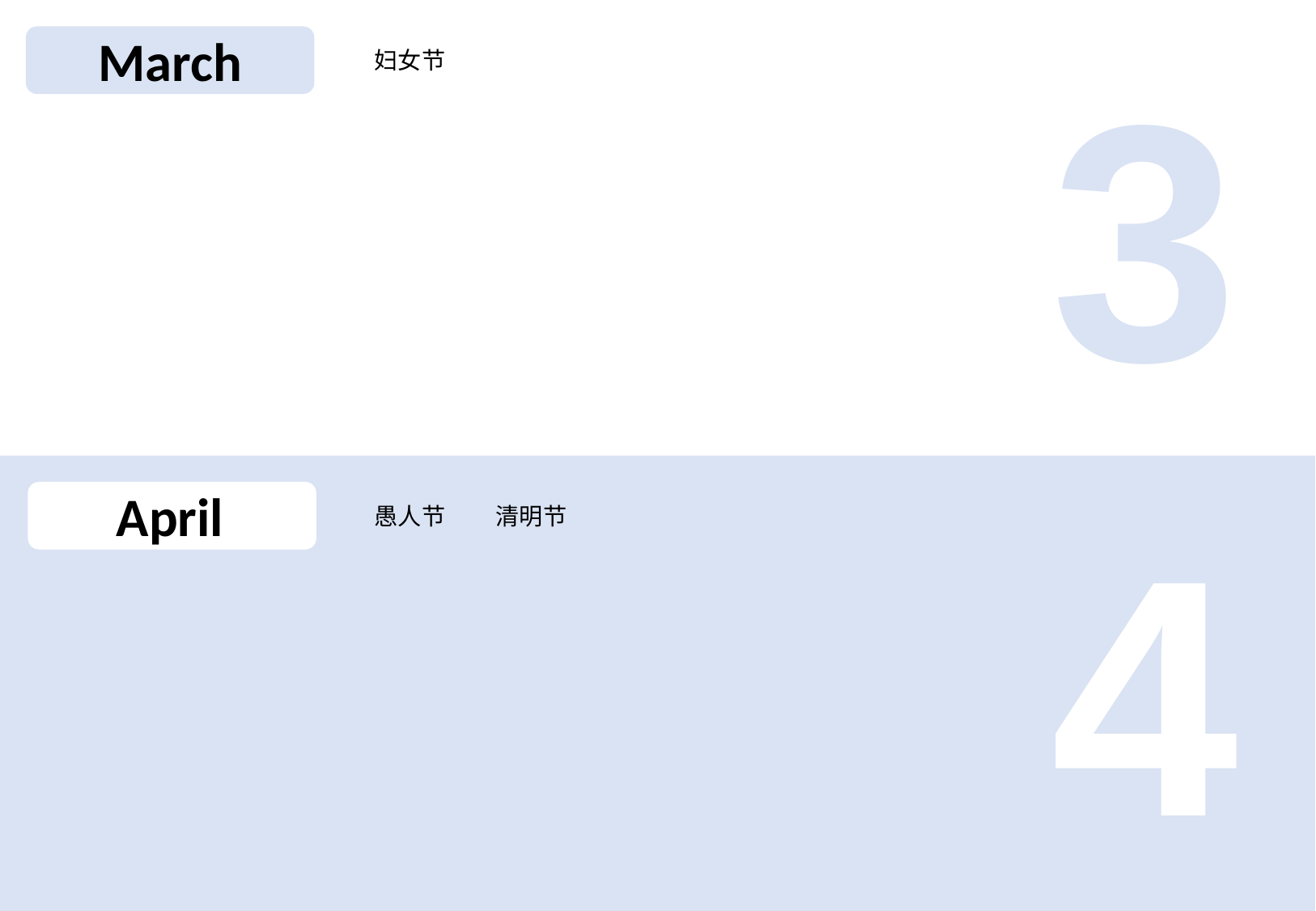

3
March

妇女节

4
April

愚人节	清明节